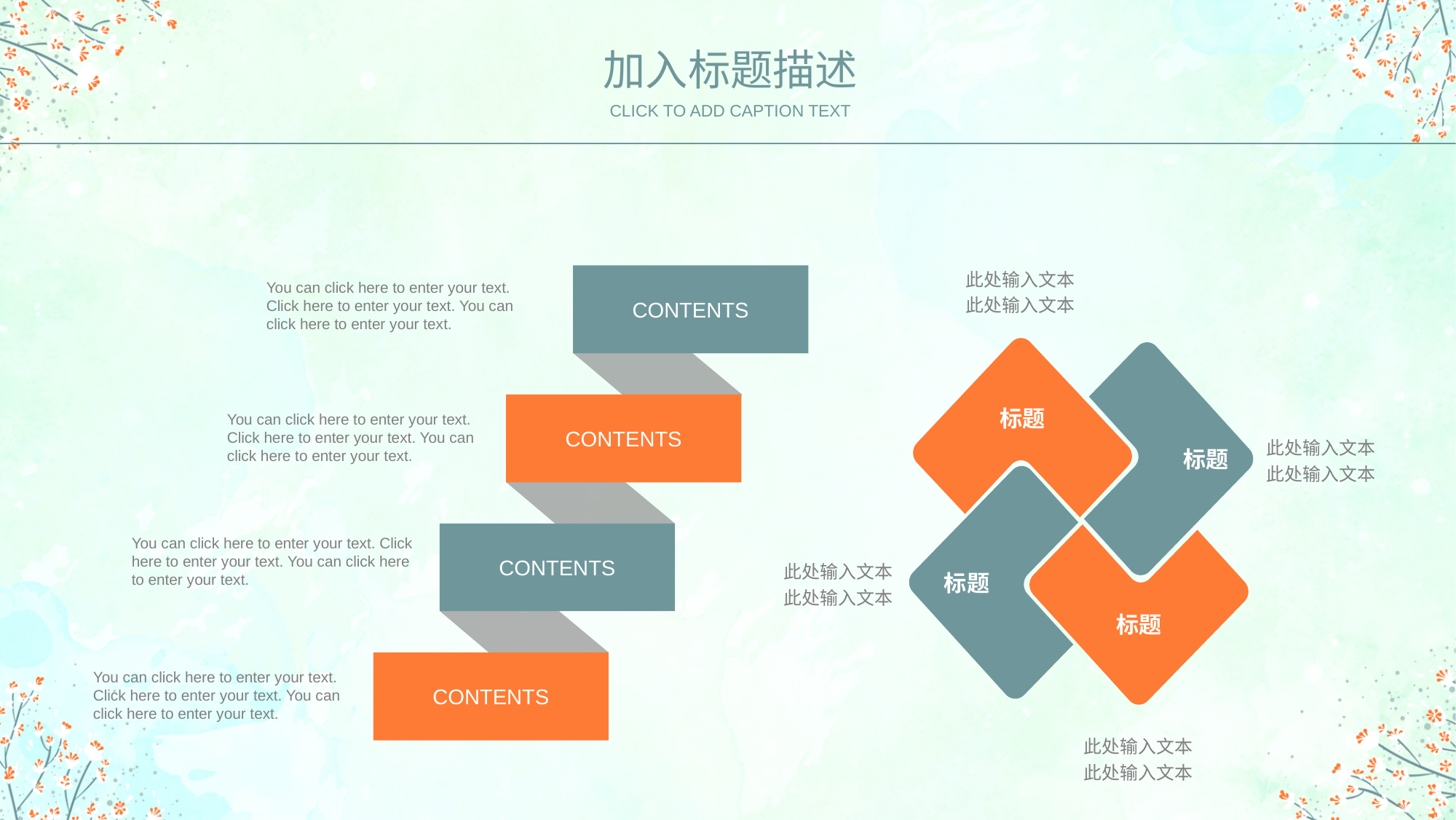

加入标题描述
CLICK TO ADD CAPTION TEXT
此处输入文本
此处输入文本
标题
标题
此处输入文本
此处输入文本
  标题
标题
此处输入文本
此处输入文本
此处输入文本
此处输入文本
CONTENTS
You can click here to enter your text. Click here to enter your text. You can click here to enter your text.

CONTENTS
You can click here to enter your text. Click here to enter your text. You can click here to enter your text.

CONTENTS
You can click here to enter your text. Click here to enter your text. You can click here to enter your text.

CONTENTS
You can click here to enter your text. Click here to enter your text. You can click here to enter your text.